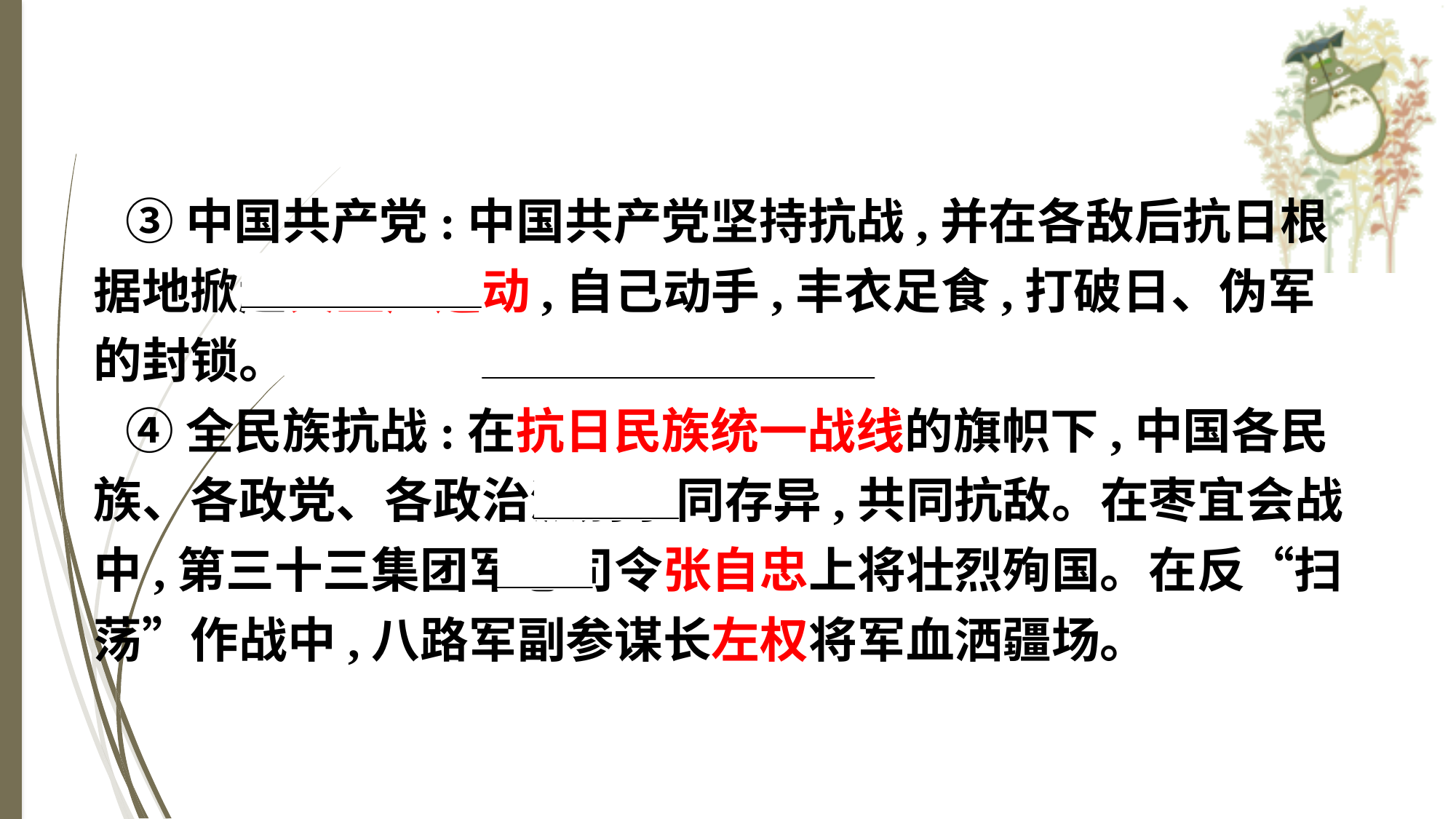

③中国共产党:中国共产党坚持抗战,并在各敌后抗日根据地掀起大生产运动,自己动手,丰衣足食,打破日、伪军的封锁。
④全民族抗战:在抗日民族统一战线的旗帜下,中国各民族、各政党、各政治派别求同存异,共同抗敌。在枣宜会战中,第三十三集团军总司令张自忠上将壮烈殉国。在反“扫荡”作战中,八路军副参谋长左权将军血洒疆场。